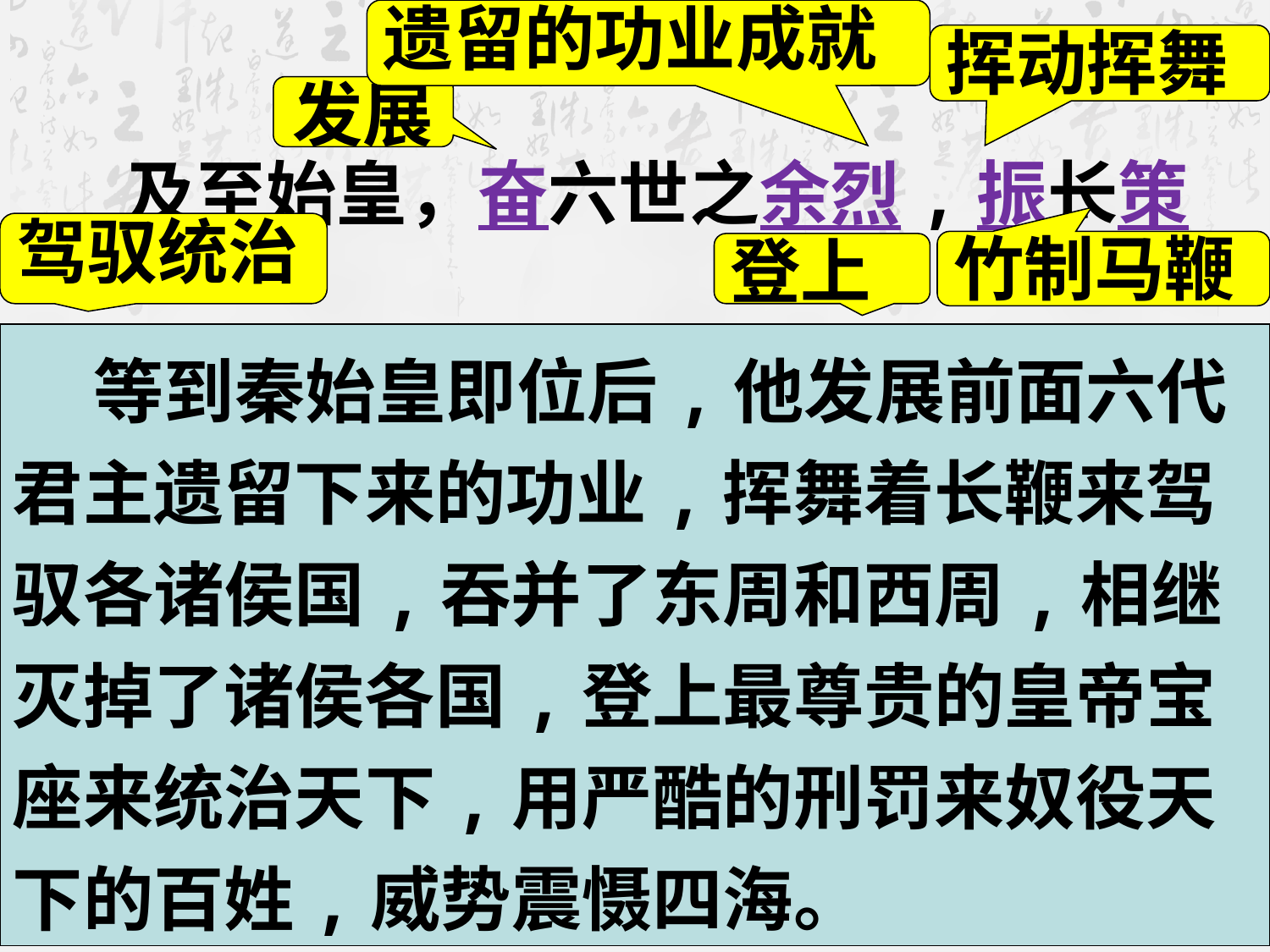

遗留的功业成就
挥动挥舞
　　及至始皇，奋六世之余烈,振长策而御宇内，吞二周而亡诸侯,履至尊而制六合，执敲扑而鞭笞天下,威振四海。
发展
驾驭统治
竹制马鞭
登上
    等到秦始皇即位后,他发展前面六代君主遗留下来的功业,挥舞着长鞭来驾驭各诸侯国,吞并了东周和西周,相继灭掉了诸侯各国,登上最尊贵的皇帝宝座来统治天下,用严酷的刑罚来奴役天下的百姓,威势震慑四海。
动词使动,使…灭亡
统治天下
震慑
威势
抽打奴役
拿着刑具